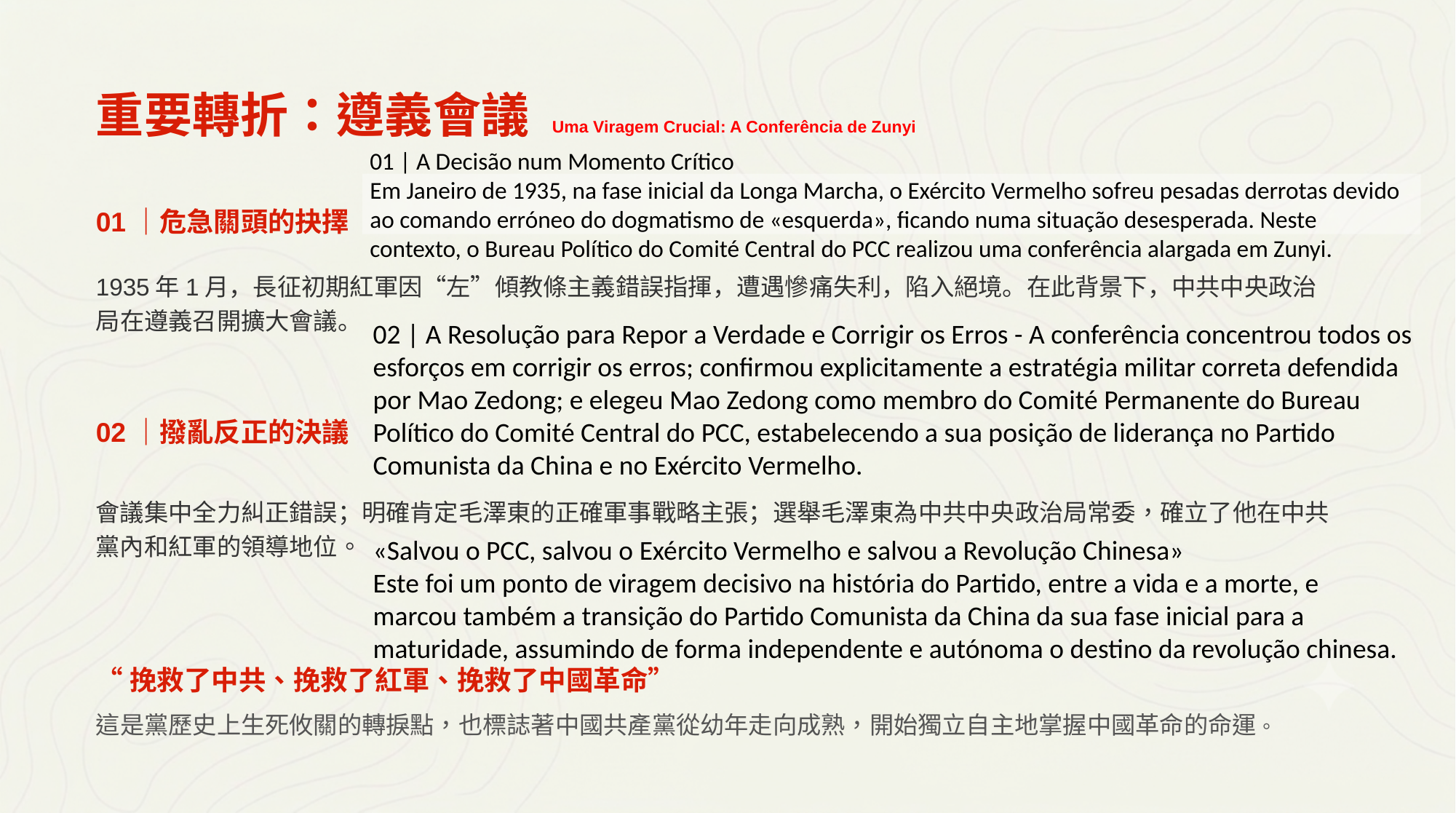

重要轉折：遵義會議 Uma Viragem Crucial: A Conferência de Zunyi
01 | A Decisão num Momento Crítico
Em Janeiro de 1935, na fase inicial da Longa Marcha, o Exército Vermelho sofreu pesadas derrotas devido ao comando erróneo do dogmatismo de «esquerda», ficando numa situação desesperada. Neste contexto, o Bureau Político do Comité Central do PCC realizou uma conferência alargada em Zunyi.
01｜危急關頭的抉擇
1935年1月，長征初期紅軍因“左”傾教條主義錯誤指揮，遭遇慘痛失利，陷入絕境。在此背景下，中共中央政治局在遵義召開擴大會議。
02 | A Resolução para Repor a Verdade e Corrigir os Erros - A conferência concentrou todos os esforços em corrigir os erros; confirmou explicitamente a estratégia militar correta defendida por Mao Zedong; e elegeu Mao Zedong como membro do Comité Permanente do Bureau Político do Comité Central do PCC, estabelecendo a sua posição de liderança no Partido Comunista da China e no Exército Vermelho.
02｜撥亂反正的決議
會議集中全力糾正錯誤；明確肯定毛澤東的正確軍事戰略主張；選舉毛澤東為中共中央政治局常委，確立了他在中共黨內和紅軍的領導地位。
«Salvou o PCC, salvou o Exército Vermelho e salvou a Revolução Chinesa»
Este foi um ponto de viragem decisivo na história do Partido, entre a vida e a morte, e marcou também a transição do Partido Comunista da China da sua fase inicial para a maturidade, assumindo de forma independente e autónoma o destino da revolução chinesa.
“挽救了中共、挽救了紅軍、挽救了中國革命”
這是黨歷史上生死攸關的轉捩點，也標誌著中國共產黨從幼年走向成熟，開始獨立自主地掌握中國革命的命運。